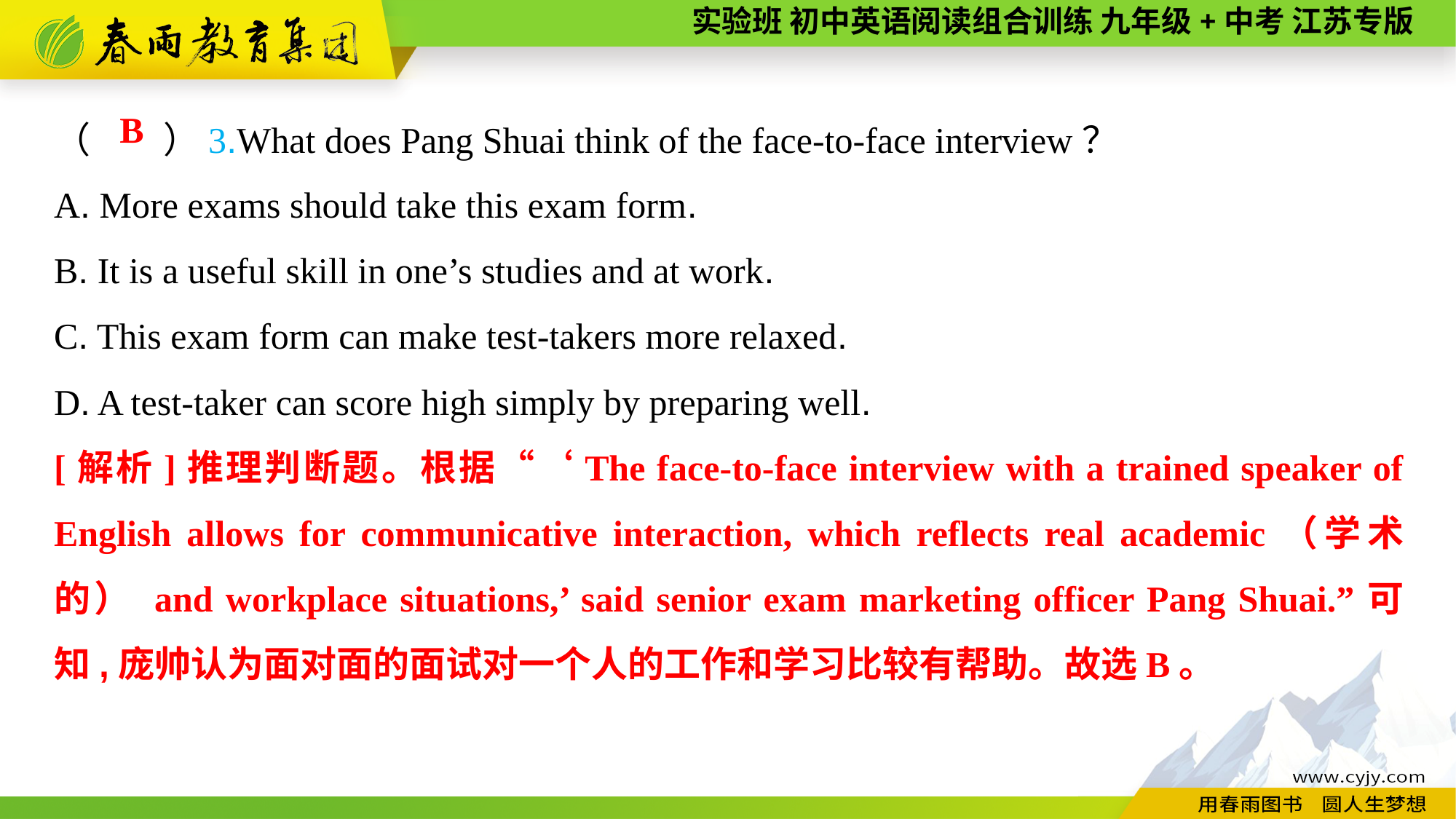

（　　）3.What does Pang Shuai think of the face-to-face interview？
A. More exams should take this exam form.
B. It is a useful skill in one’s studies and at work.
C. This exam form can make test-takers more relaxed.
D. A test-taker can score high simply by preparing well.
B
[解析]推理判断题。根据“‘The face-to-face interview with a trained speaker of English allows for communicative interaction, which reflects real academic（学术的） and workplace situations,’ said senior exam marketing officer Pang Shuai.”可知,庞帅认为面对面的面试对一个人的工作和学习比较有帮助。故选B。